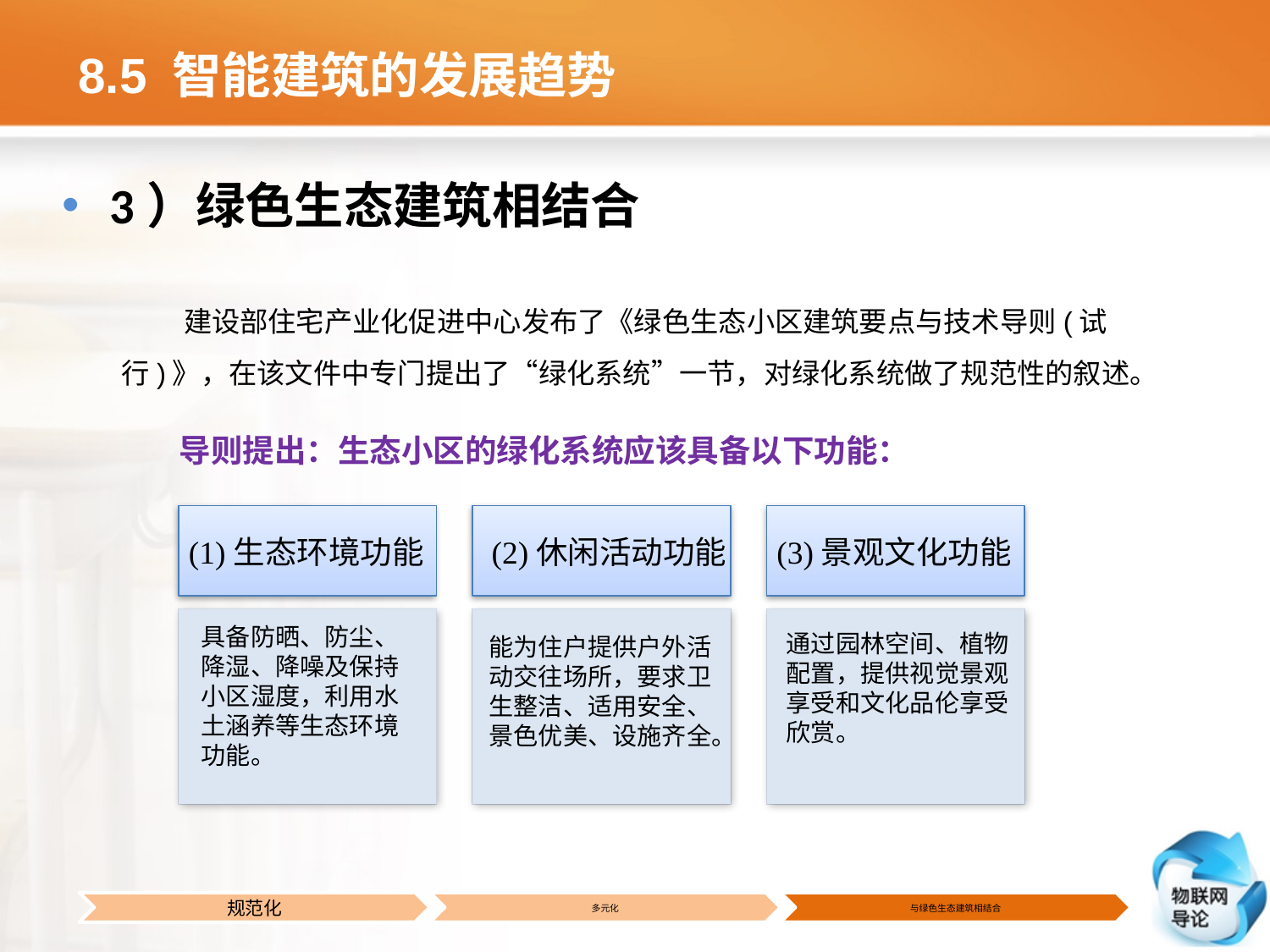

# 8.5 智能建筑的发展趋势
3）绿色生态建筑相结合

   建设部住宅产业化促进中心发布了《绿色生态小区建筑要点与技术导则(试行)》，在该文件中专门提出了“绿化系统”一节，对绿化系统做了规范性的叙述。
 导则提出：生态小区的绿化系统应该具备以下功能：

(1)生态环境功能
 (2)休闲活动功能
 (3)景观文化功能
具备防晒、防尘、降湿、降噪及保持小区湿度，利用水土涵养等生态环境功能。
通过园林空间、植物配置，提供视觉景观享受和文化品伦享受欣赏。
能为住户提供户外活动交往场所，要求卫生整洁、适用安全、景色优美、设施齐全。
规范化
与绿色生态建筑相结合
多元化